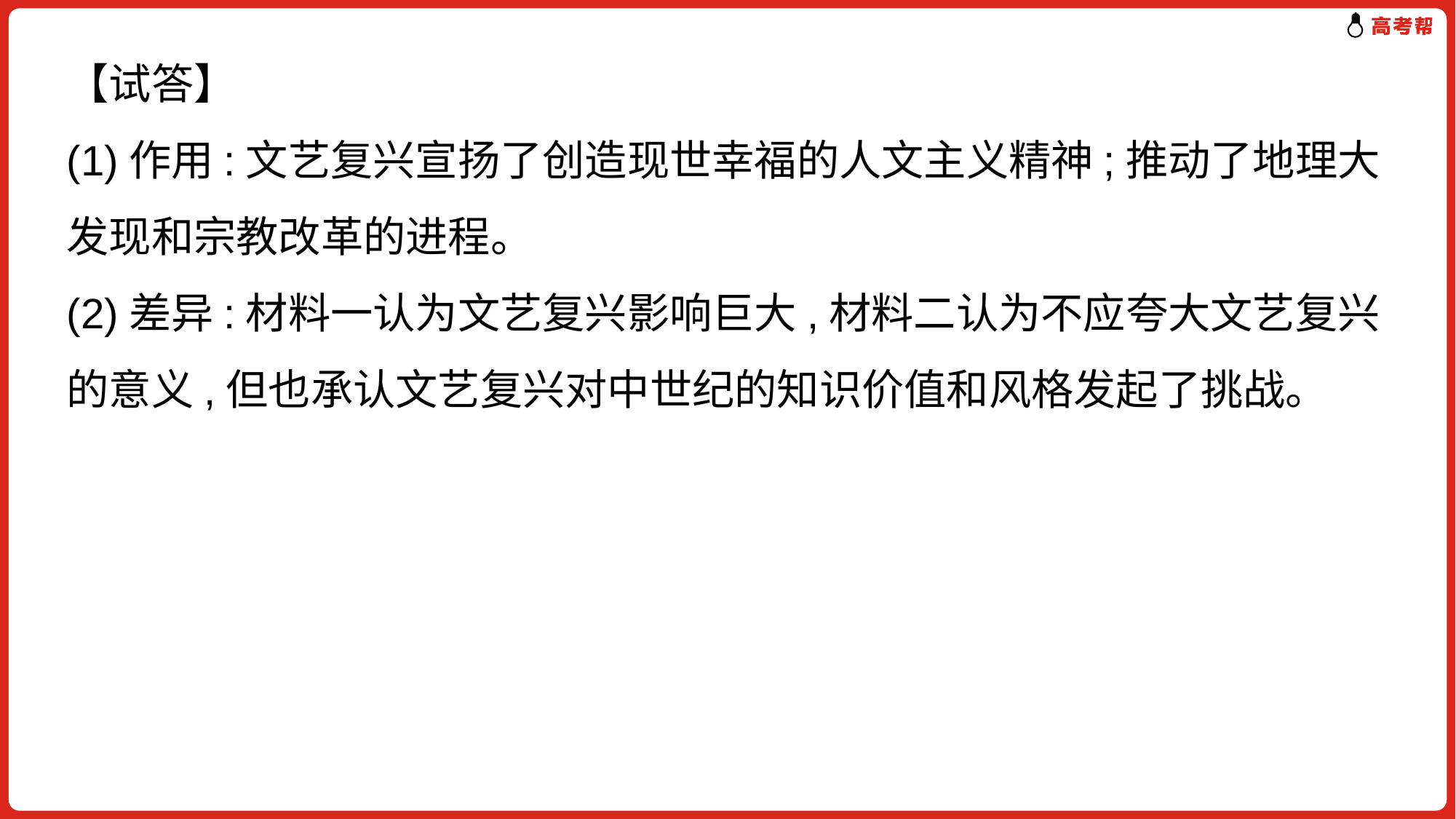

【试答】
(1)作用:文艺复兴宣扬了创造现世幸福的人文主义精神;推动了地理大发现和宗教改革的进程。
(2)差异:材料一认为文艺复兴影响巨大,材料二认为不应夸大文艺复兴的意义,但也承认文艺复兴对中世纪的知识价值和风格发起了挑战。